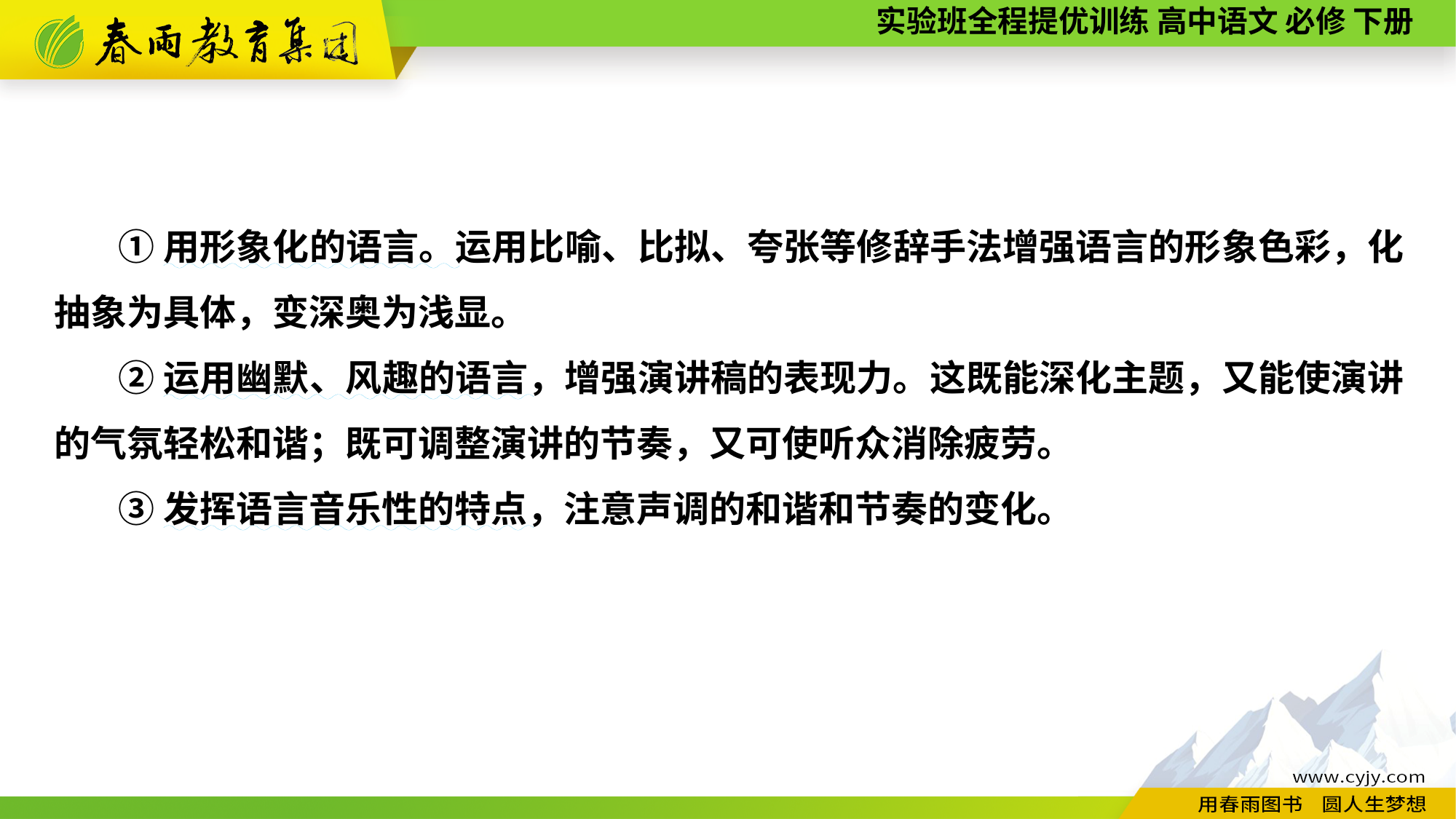

①用形象化的语言。运用比喻、比拟、夸张等修辞手法增强语言的形象色彩，化抽象为具体，变深奥为浅显。
②运用幽默、风趣的语言，增强演讲稿的表现力。这既能深化主题，又能使演讲的气氛轻松和谐；既可调整演讲的节奏，又可使听众消除疲劳。
③发挥语言音乐性的特点，注意声调的和谐和节奏的变化。